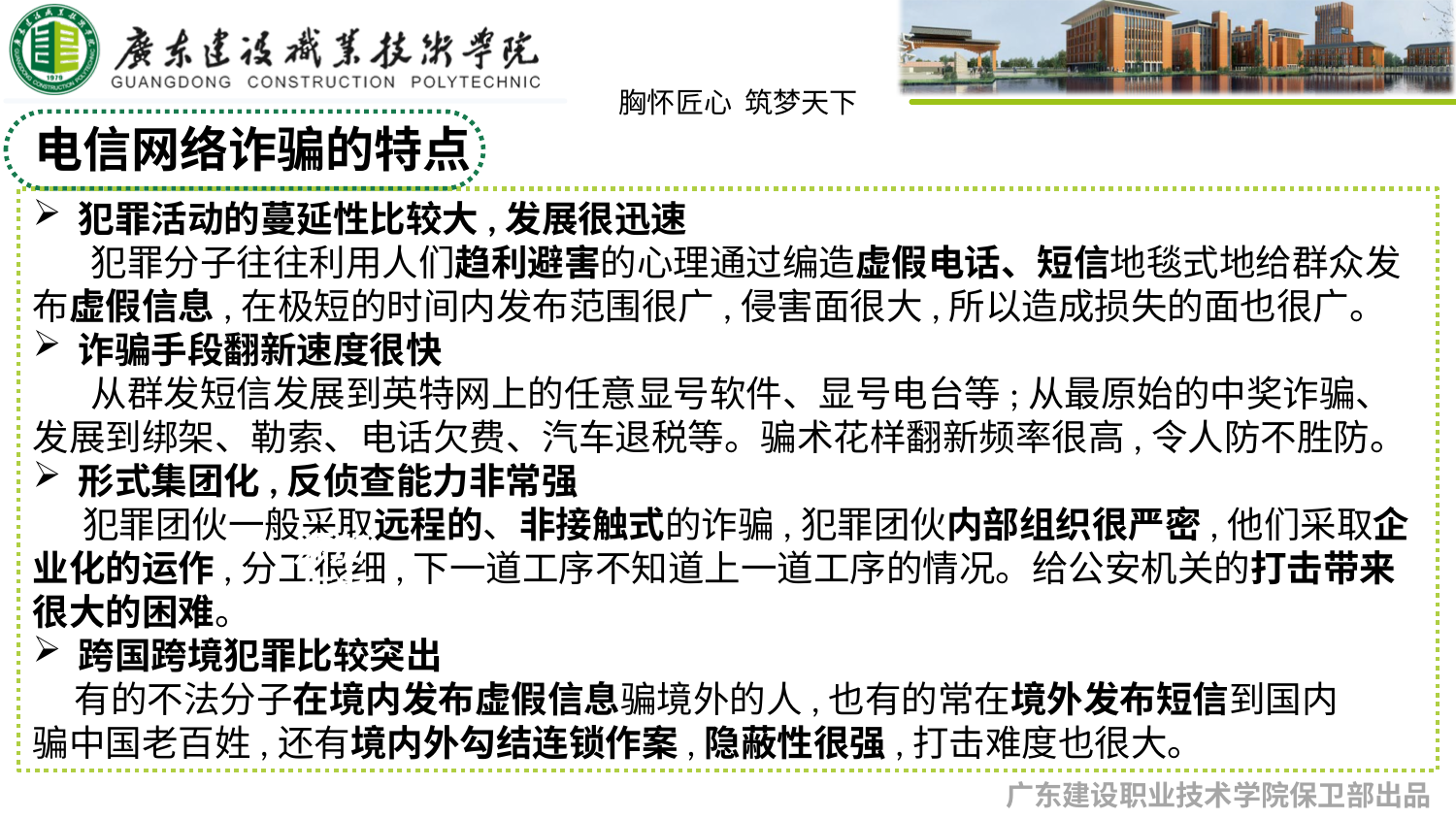

电信网络诈骗的特点

犯罪活动的蔓延性比较大,发展很迅速
      犯罪分子往往利用人们趋利避害的心理通过编造虚假电话、短信地毯式地给群众发布虚假信息,在极短的时间内发布范围很广,侵害面很大,所以造成损失的面也很广。
诈骗手段翻新速度很快
      从群发短信发展到英特网上的任意显号软件、显号电台等;从最原始的中奖诈骗、发展到绑架、勒索、电话欠费、汽车退税等。骗术花样翻新频率很高,令人防不胜防。
形式集团化,反侦查能力非常强
     犯罪团伙一般采取远程的、非接触式的诈骗,犯罪团伙内部组织很严密,他们采取企业化的运作,分工很细,下一道工序不知道上一道工序的情况。给公安机关的打击带来很大的困难。
跨国跨境犯罪比较突出
    有的不法分子在境内发布虚假信息骗境外的人,也有的常在境外发布短信到国内
骗中国老百姓,还有境内外勾结连锁作案,隐蔽性很强,打击难度也很大。
添加
标题